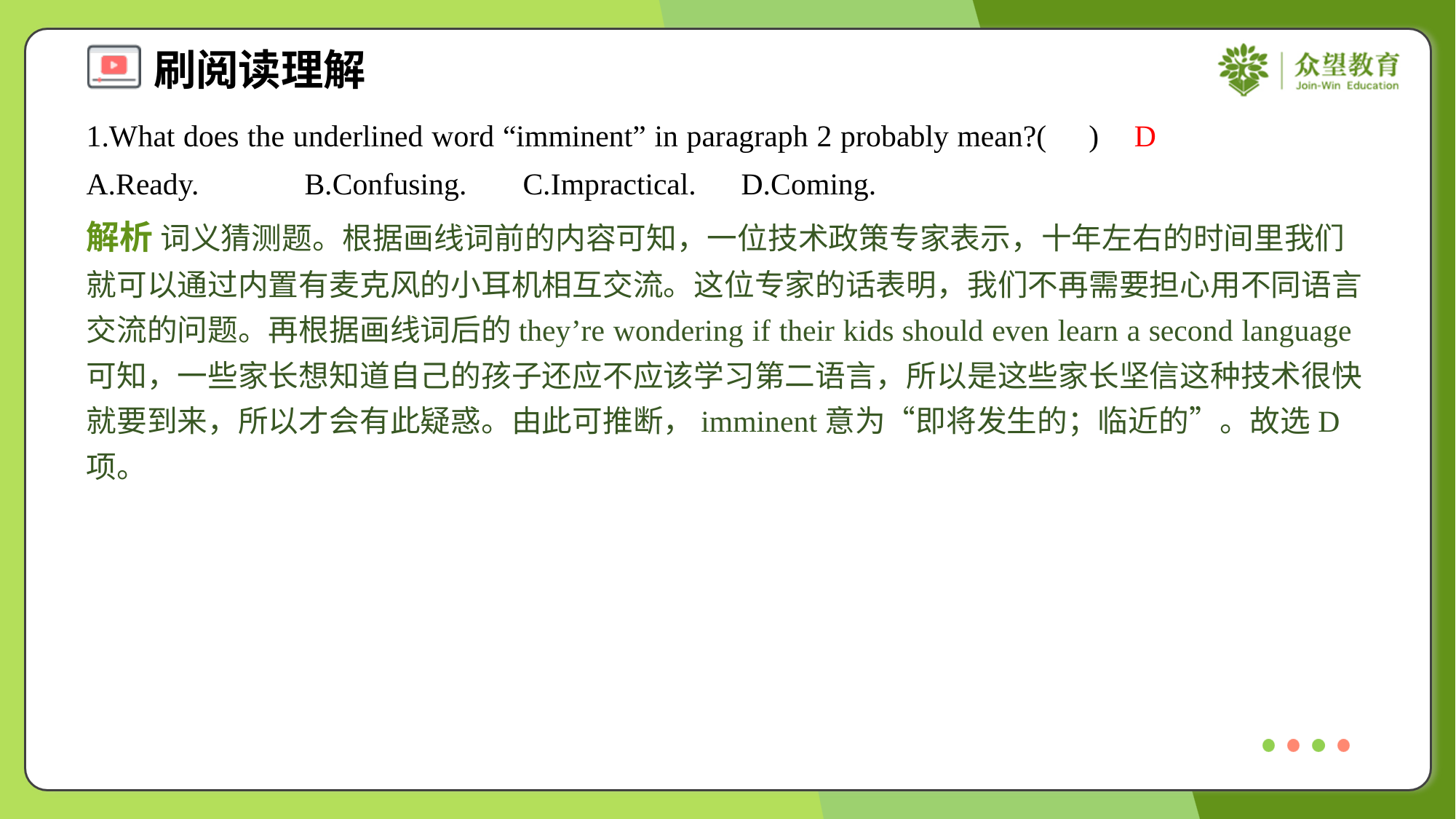

1.What does the underlined word “imminent” in paragraph 2 probably mean?(     )
D
A.Ready.	B.Confusing.	C.Impractical.	D.Coming.
解析 词义猜测题。根据画线词前的内容可知，一位技术政策专家表示，十年左右的时间里我们就可以通过内置有麦克风的小耳机相互交流。这位专家的话表明，我们不再需要担心用不同语言交流的问题。再根据画线词后的they’re wondering if their kids should even learn a second language可知，一些家长想知道自己的孩子还应不应该学习第二语言，所以是这些家长坚信这种技术很快就要到来，所以才会有此疑惑。由此可推断，imminent意为“即将发生的；临近的”。故选D项。